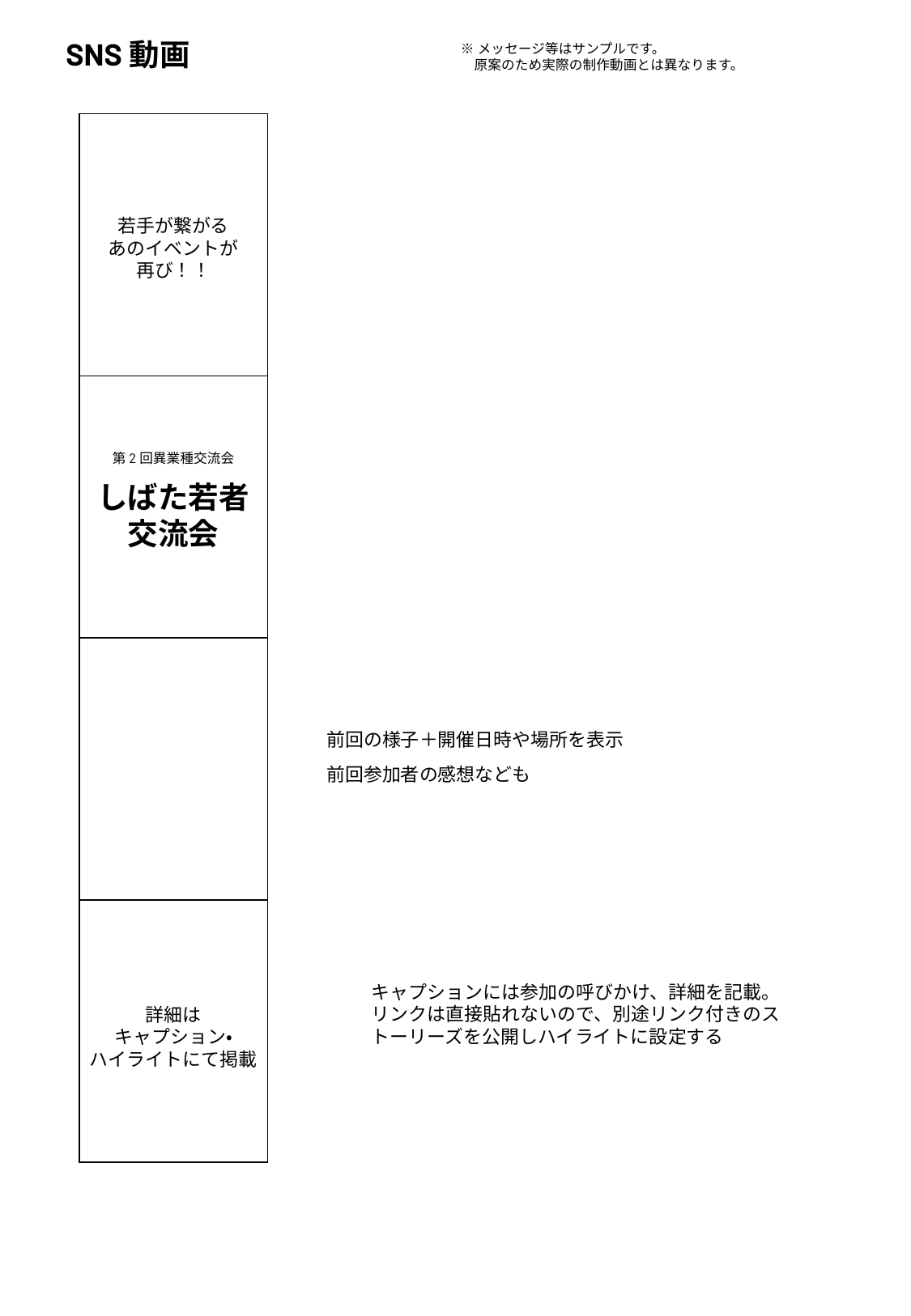

SNS動画
※メッセージ等はサンプルです。
　原案のため実際の制作動画とは異なります。
|  |
| --- |
|  |
|  |
|  |
若手が繋がる
あのイベントが
再び！！
第2回異業種交流会
しばた若者
交流会
前回の様子＋開催日時や場所を表示
前回参加者の感想なども
キャプションには参加の呼びかけ、詳細を記載。
リンクは直接貼れないので、別途リンク付きのストーリーズを公開しハイライトに設定する
詳細は
キャプション・
ハイライトにて掲載